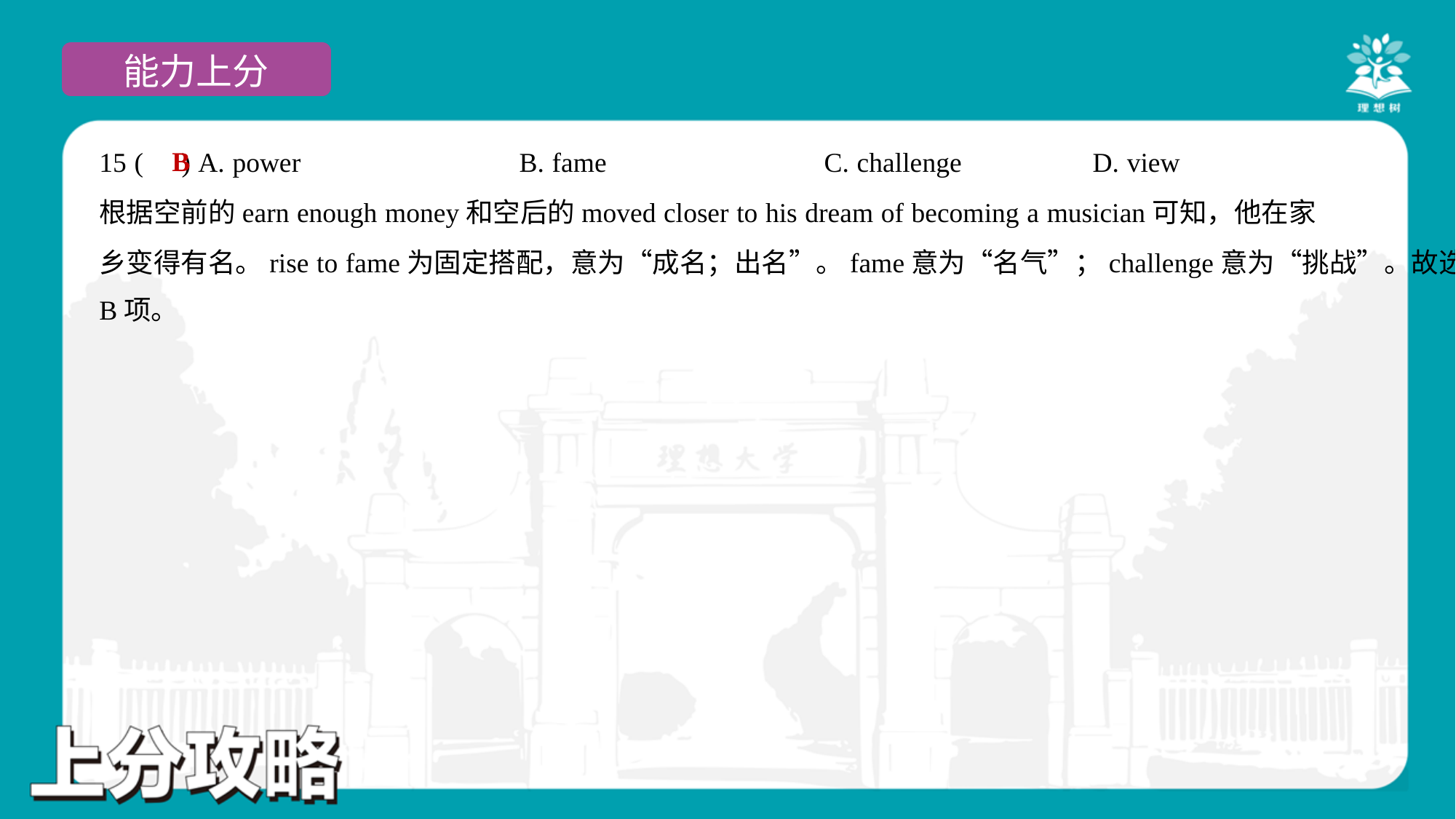

B
15 (     ) A. power	B. fame	C. challenge	D. view
根据空前的earn enough money和空后的moved closer to his dream of becoming a musician可知，他在家
乡变得有名。rise to fame为固定搭配，意为“成名；出名”。fame意为“名气”；challenge意为“挑战”。故选
B项。